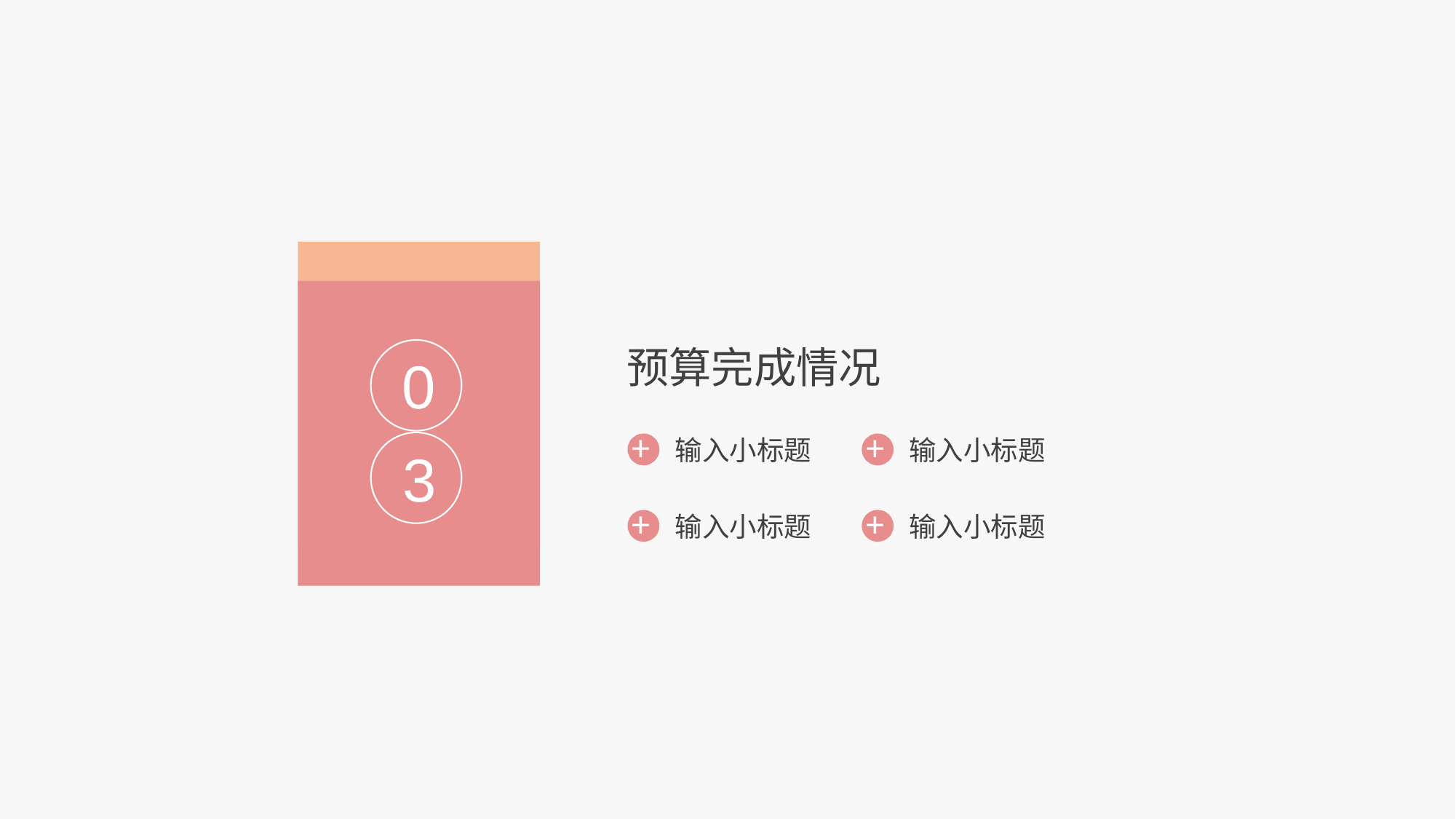

预算完成情况

0
+  输入小标题
+  输入小标题

3
+  输入小标题
+  输入小标题